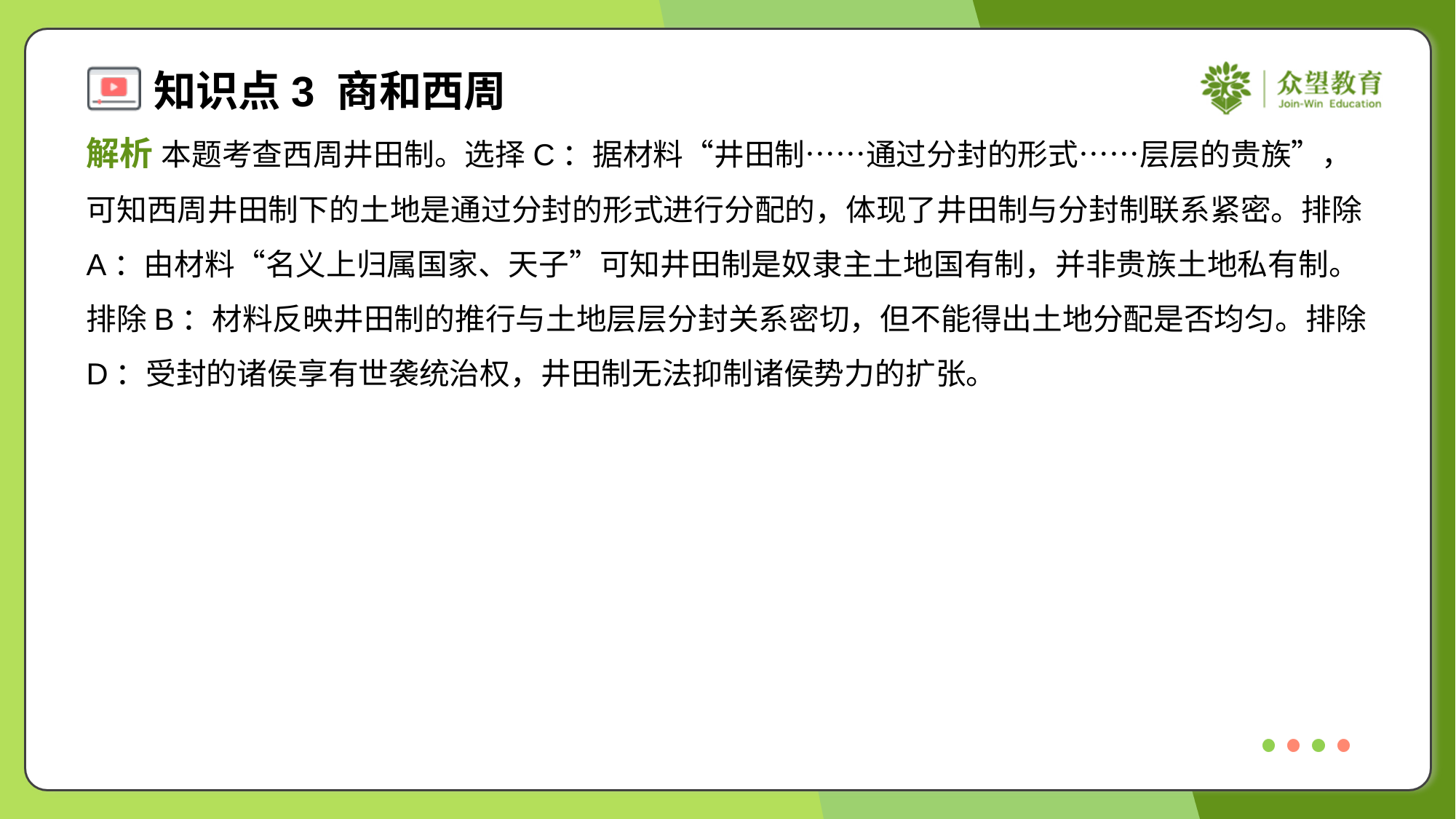

解析 本题考查西周井田制。选择C：据材料“井田制……通过分封的形式……层层的贵族”，
可知西周井田制下的土地是通过分封的形式进行分配的，体现了井田制与分封制联系紧密。排除
A：由材料“名义上归属国家、天子”可知井田制是奴隶主土地国有制，并非贵族土地私有制。
排除B：材料反映井田制的推行与土地层层分封关系密切，但不能得出土地分配是否均匀。排除
D：受封的诸侯享有世袭统治权，井田制无法抑制诸侯势力的扩张。